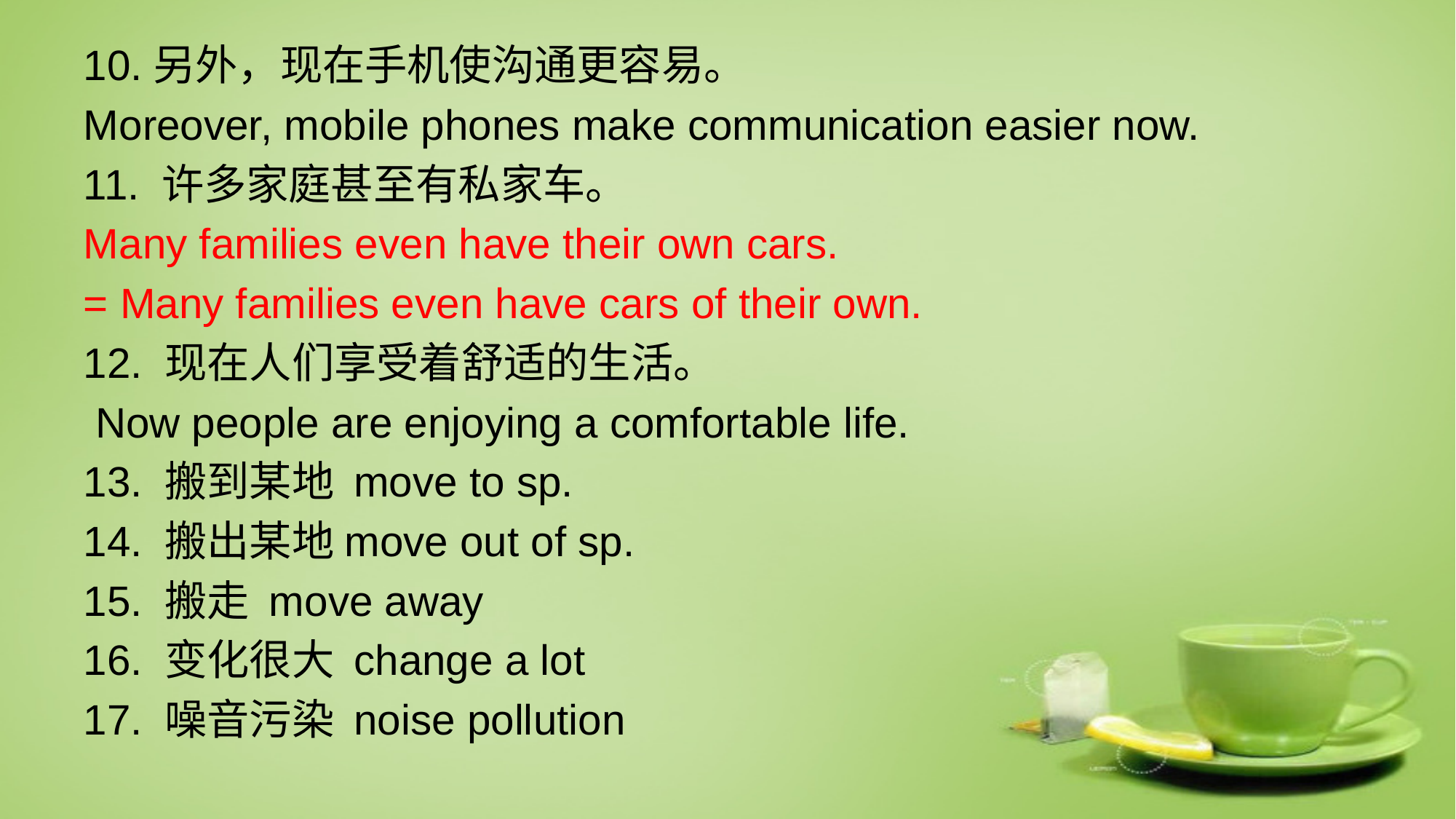

# 10.另外，现在手机使沟通更容易。
Moreover, mobile phones make communication easier now.
11. 许多家庭甚至有私家车。
Many families even have their own cars.
= Many families even have cars of their own.
12. 现在人们享受着舒适的生活。
 Now people are enjoying a comfortable life.
13. 搬到某地 move to sp.
14. 搬出某地move out of sp.
15. 搬走 move away
16. 变化很大 change a lot
17. 噪音污染 noise pollution